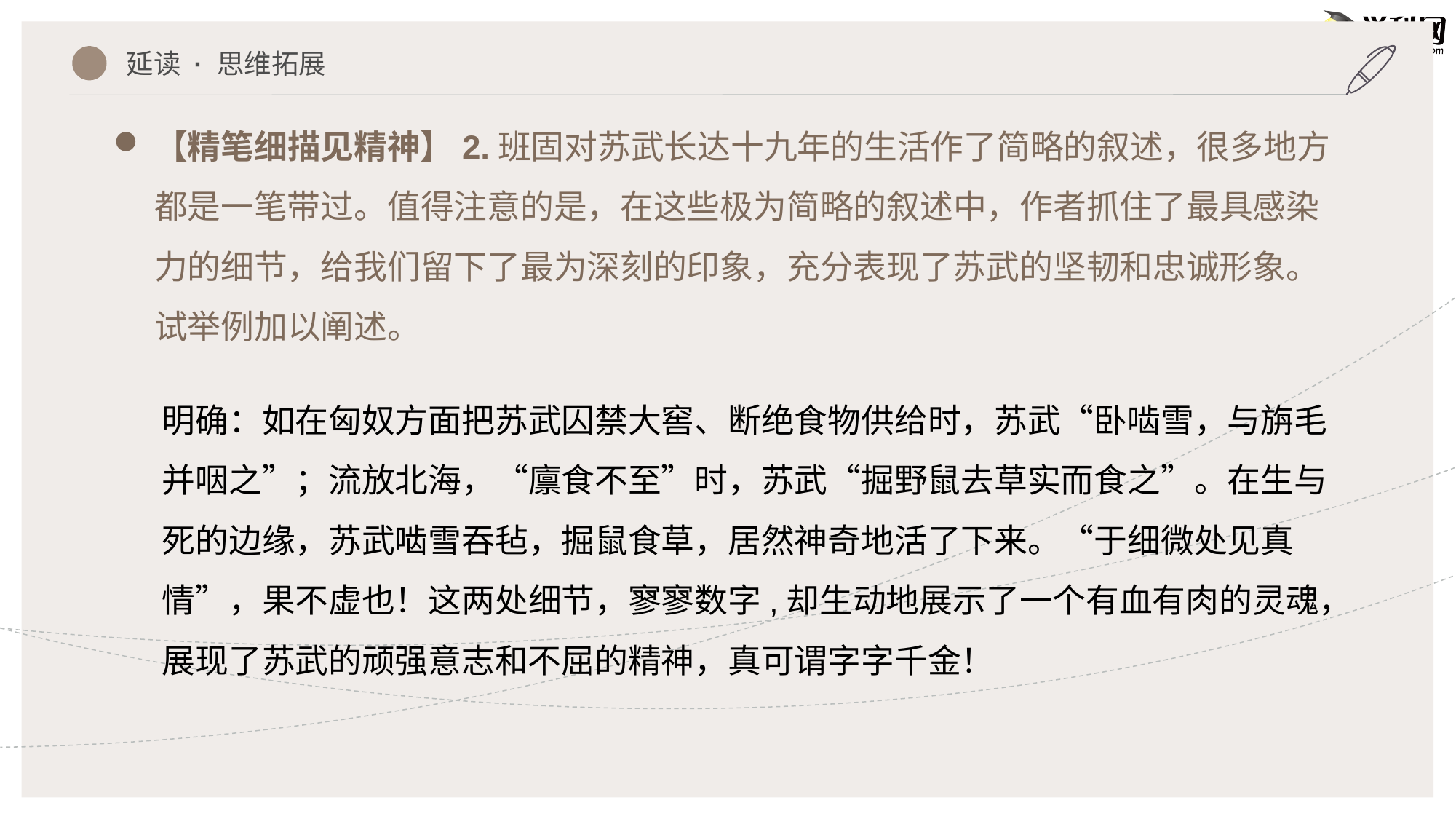

延读 · 思维拓展

【精笔细描见精神】2.班固对苏武长达十九年的生活作了简略的叙述，很多地方都是一笔带过。值得注意的是，在这些极为简略的叙述中，作者抓住了最具感染力的细节，给我们留下了最为深刻的印象，充分表现了苏武的坚韧和忠诚形象。试举例加以阐述。

明确：如在匈奴方面把苏武囚禁大窖、断绝食物供给时，苏武“卧啮雪，与旃毛并咽之”；流放北海，“廪食不至”时，苏武“掘野鼠去草实而食之”。在生与死的边缘，苏武啮雪吞毡，掘鼠食草，居然神奇地活了下来。“于细微处见真情”，果不虚也！这两处细节，寥寥数字,却生动地展示了一个有血有肉的灵魂，展现了苏武的顽强意志和不屈的精神，真可谓字字千金！